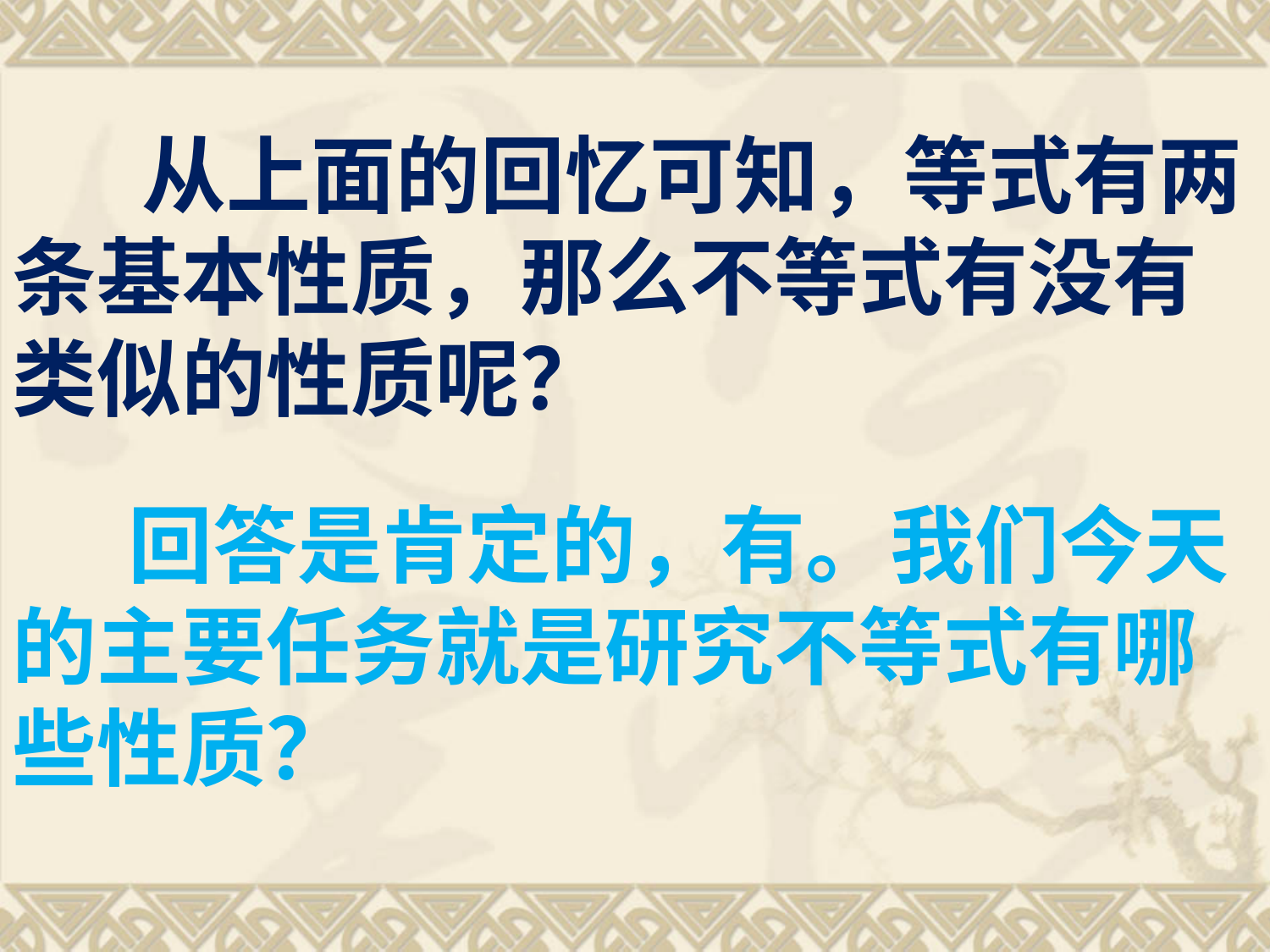

从上面的回忆可知，等式有两条基本性质，那么不等式有没有类似的性质呢？
       回答是肯定的，有。我们今天的主要任务就是研究不等式有哪些性质？